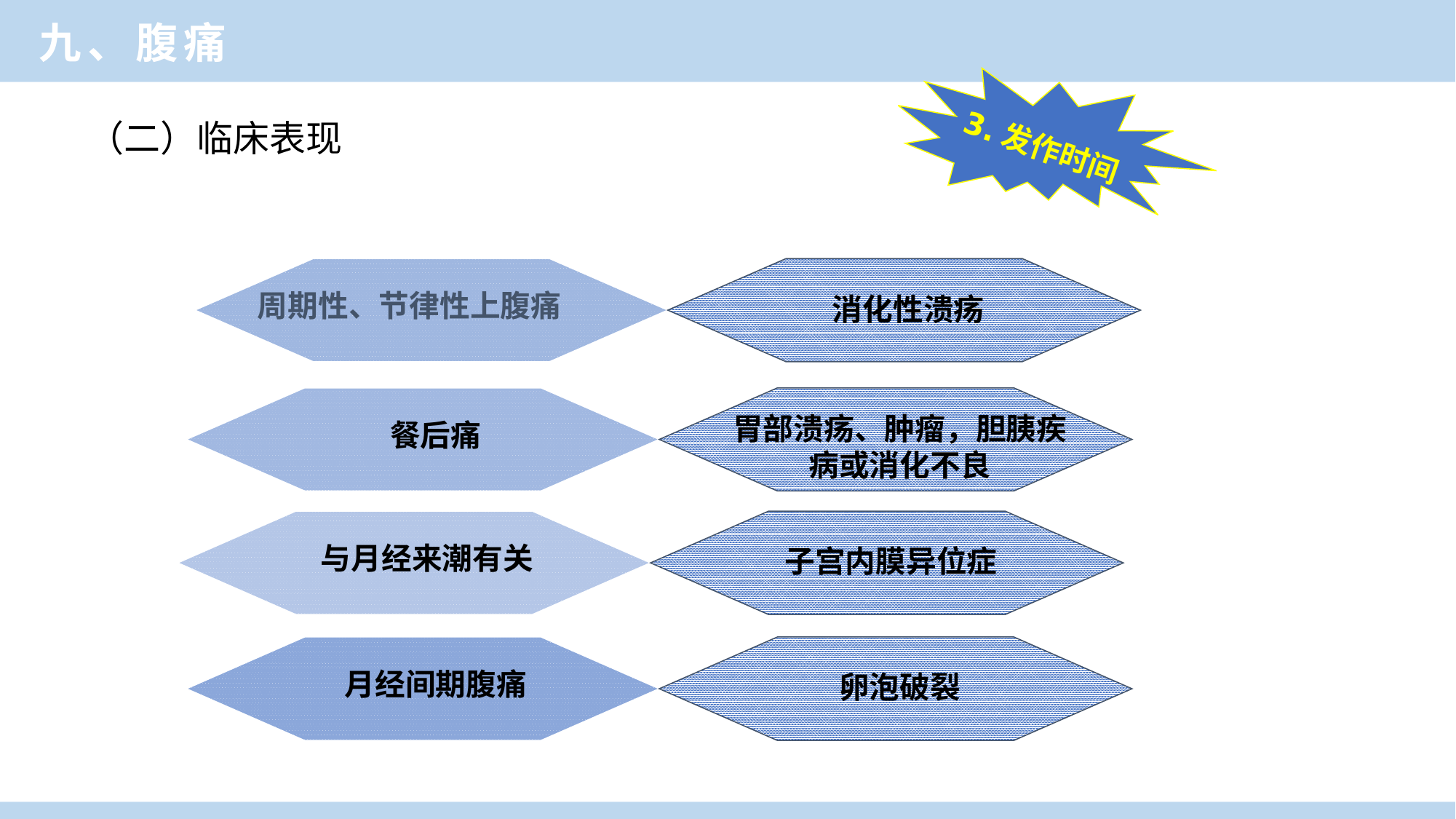

临床医学概论
九、腹痛
3.发作时间

周期性、节律性上腹痛
消化性溃疡

胃部溃疡、肿瘤，胆胰疾病或消化不良
餐后痛

与月经来潮有关
子宫内膜异位症

月经间期腹痛
卵泡破裂
（二）临床表现
临床医学概论